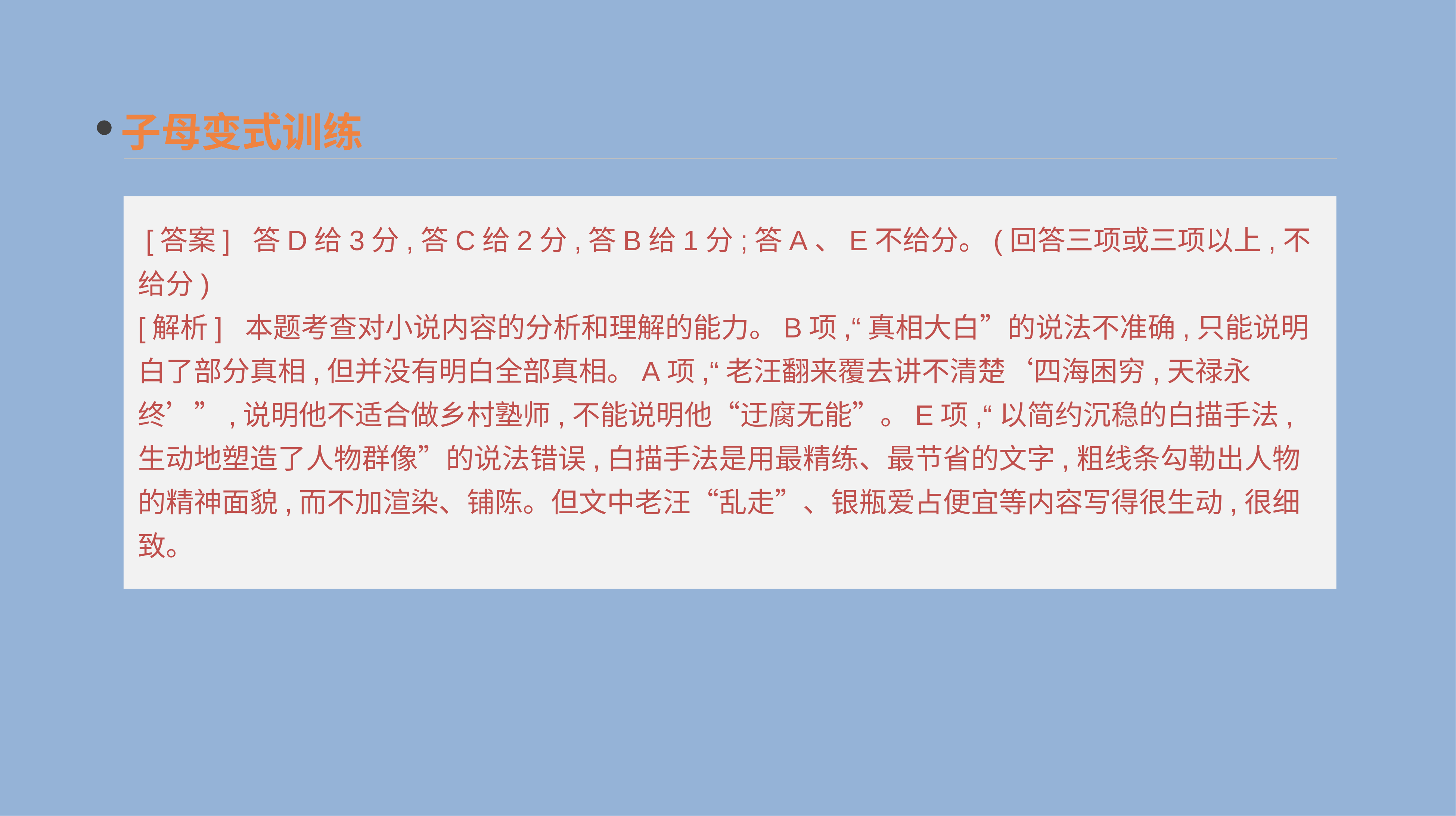

子母变式训练

 [答案]  答D给3分,答C给2分,答B给1分;答A、E不给分。(回答三项或三项以上,不给分)
[解析]  本题考查对小说内容的分析和理解的能力。B项,“真相大白”的说法不准确,只能说明白了部分真相,但并没有明白全部真相。A项,“老汪翻来覆去讲不清楚‘四海困穷,天禄永终’”,说明他不适合做乡村塾师,不能说明他“迂腐无能”。E项,“以简约沉稳的白描手法,生动地塑造了人物群像”的说法错误,白描手法是用最精练、最节省的文字,粗线条勾勒出人物的精神面貌,而不加渲染、铺陈。但文中老汪“乱走”、银瓶爱占便宜等内容写得很生动,很细致。